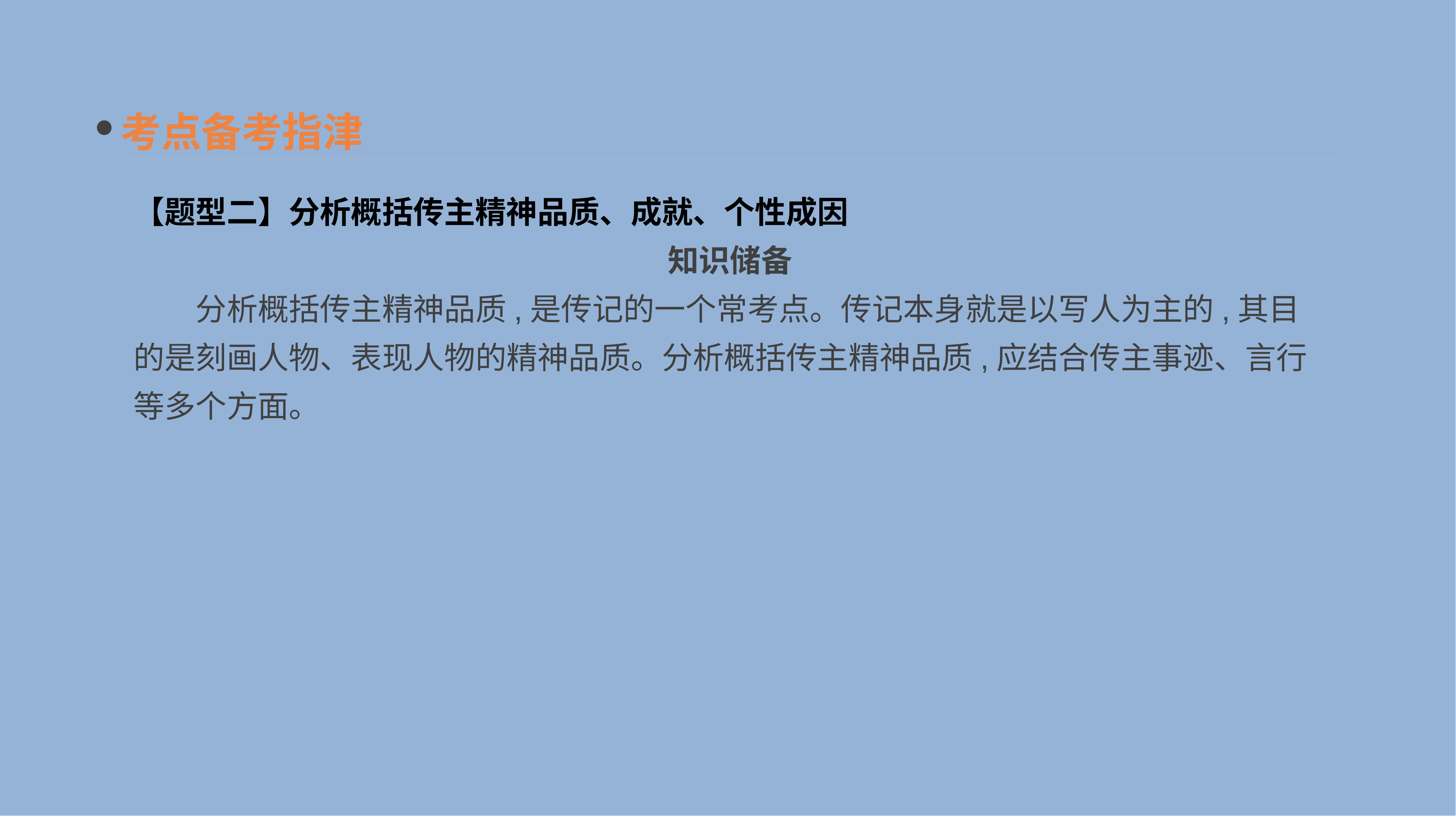

考点备考指津

【题型二】分析概括传主精神品质、成就、个性成因
知识储备
　　分析概括传主精神品质,是传记的一个常考点。传记本身就是以写人为主的,其目的是刻画人物、表现人物的精神品质。分析概括传主精神品质,应结合传主事迹、言行等多个方面。